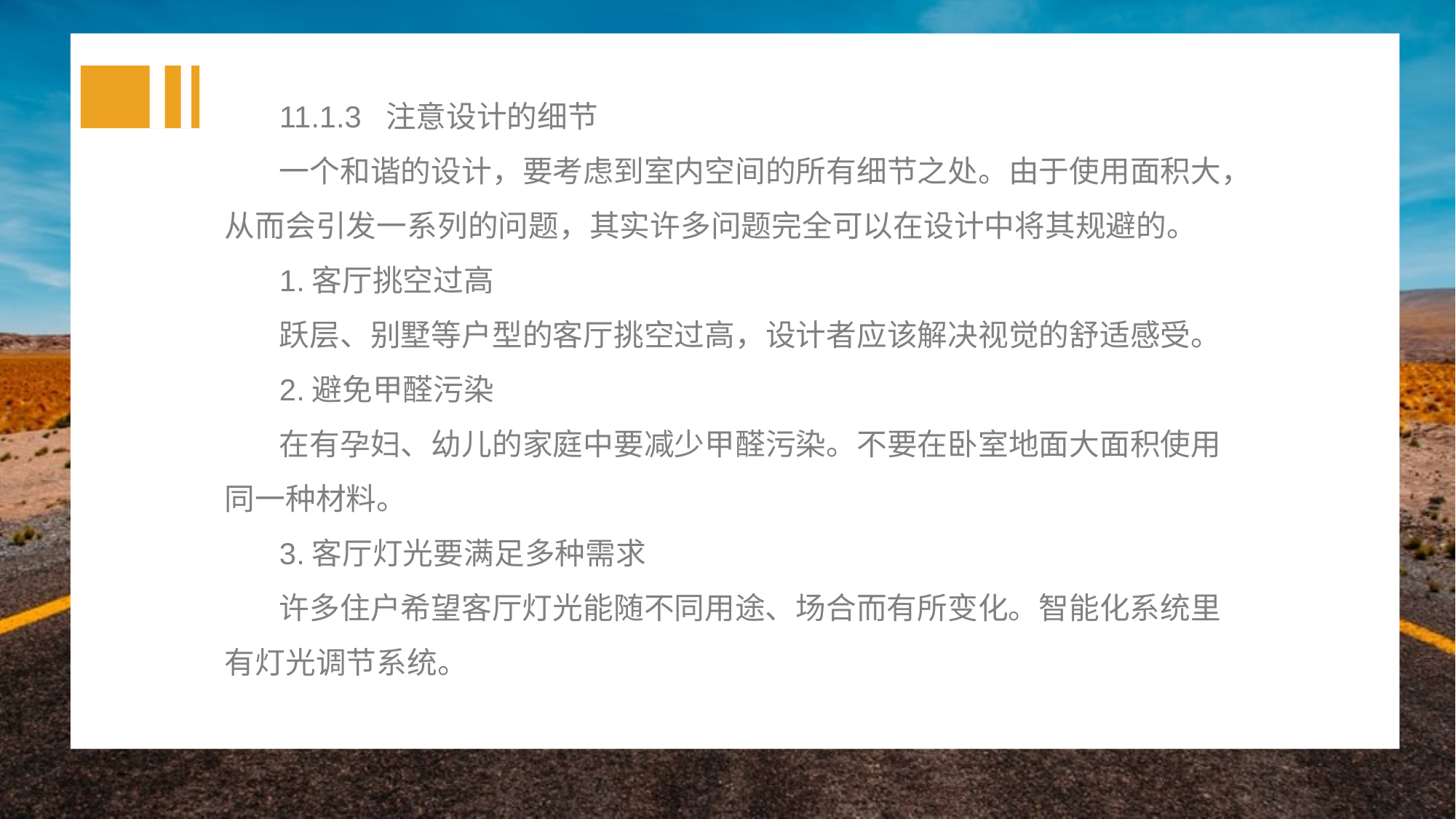

11.1.3  注意设计的细节
一个和谐的设计，要考虑到室内空间的所有细节之处。由于使用面积大，从而会引发一系列的问题，其实许多问题完全可以在设计中将其规避的。
1.客厅挑空过高
跃层、别墅等户型的客厅挑空过高，设计者应该解决视觉的舒适感受。
2.避免甲醛污染
在有孕妇、幼儿的家庭中要减少甲醛污染。不要在卧室地面大面积使用同一种材料。
3.客厅灯光要满足多种需求
许多住户希望客厅灯光能随不同用途、场合而有所变化。智能化系统里有灯光调节系统。